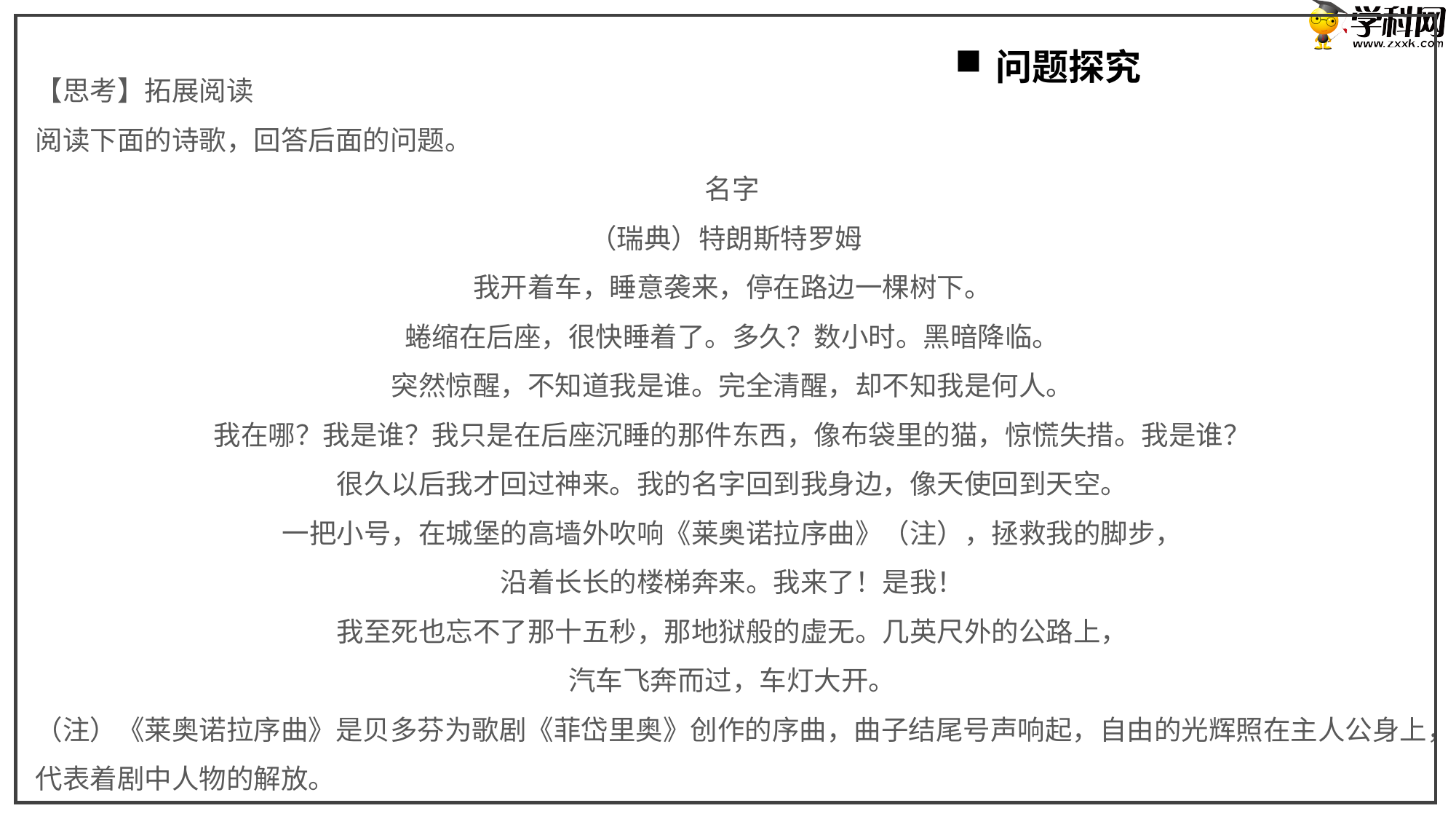

问题探究
【思考】拓展阅读
阅读下面的诗歌，回答后面的问题。
名字
（瑞典）特朗斯特罗姆
我开着车，睡意袭来，停在路边一棵树下。
蜷缩在后座，很快睡着了。多久？数小时。黑暗降临。
突然惊醒，不知道我是谁。完全清醒，却不知我是何人。
我在哪？我是谁？我只是在后座沉睡的那件东西，像布袋里的猫，惊慌失措。我是谁？
很久以后我才回过神来。我的名字回到我身边，像天使回到天空。
一把小号，在城堡的高墙外吹响《莱奥诺拉序曲》（注），拯救我的脚步，
沿着长长的楼梯奔来。我来了！是我！
我至死也忘不了那十五秒，那地狱般的虚无。几英尺外的公路上，
汽车飞奔而过，车灯大开。
（注）《莱奥诺拉序曲》是贝多芬为歌剧《菲岱里奥》创作的序曲，曲子结尾号声响起，自由的光辉照在主人公身上，代表着剧中人物的解放。